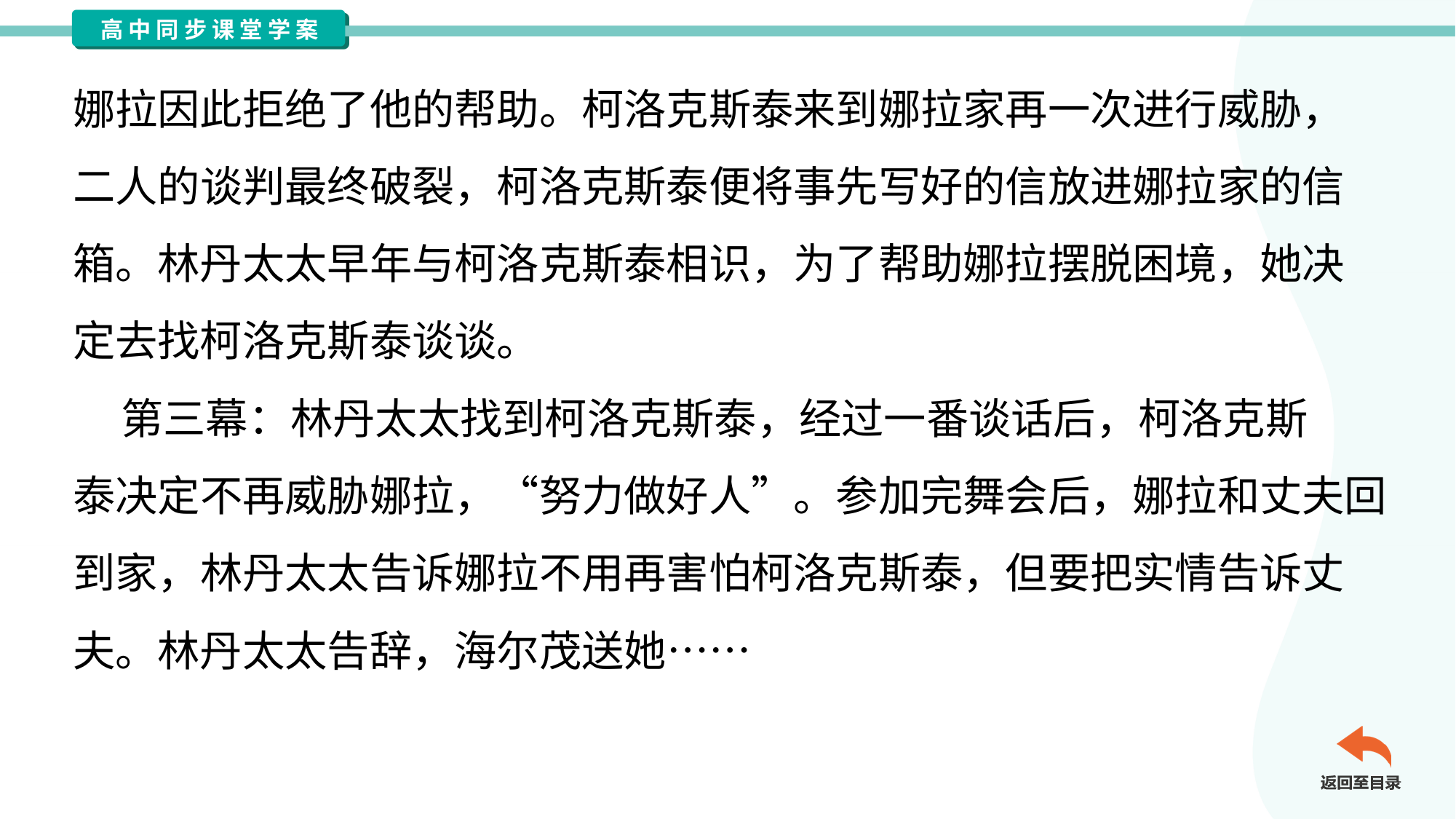

娜拉因此拒绝了他的帮助。柯洛克斯泰来到娜拉家再一次进行威胁，
二人的谈判最终破裂，柯洛克斯泰便将事先写好的信放进娜拉家的信
箱。林丹太太早年与柯洛克斯泰相识，为了帮助娜拉摆脱困境，她决
定去找柯洛克斯泰谈谈。
    第三幕：林丹太太找到柯洛克斯泰，经过一番谈话后，柯洛克斯
泰决定不再威胁娜拉，“努力做好人”。参加完舞会后，娜拉和丈夫回
到家，林丹太太告诉娜拉不用再害怕柯洛克斯泰，但要把实情告诉丈
夫。林丹太太告辞，海尔茂送她……